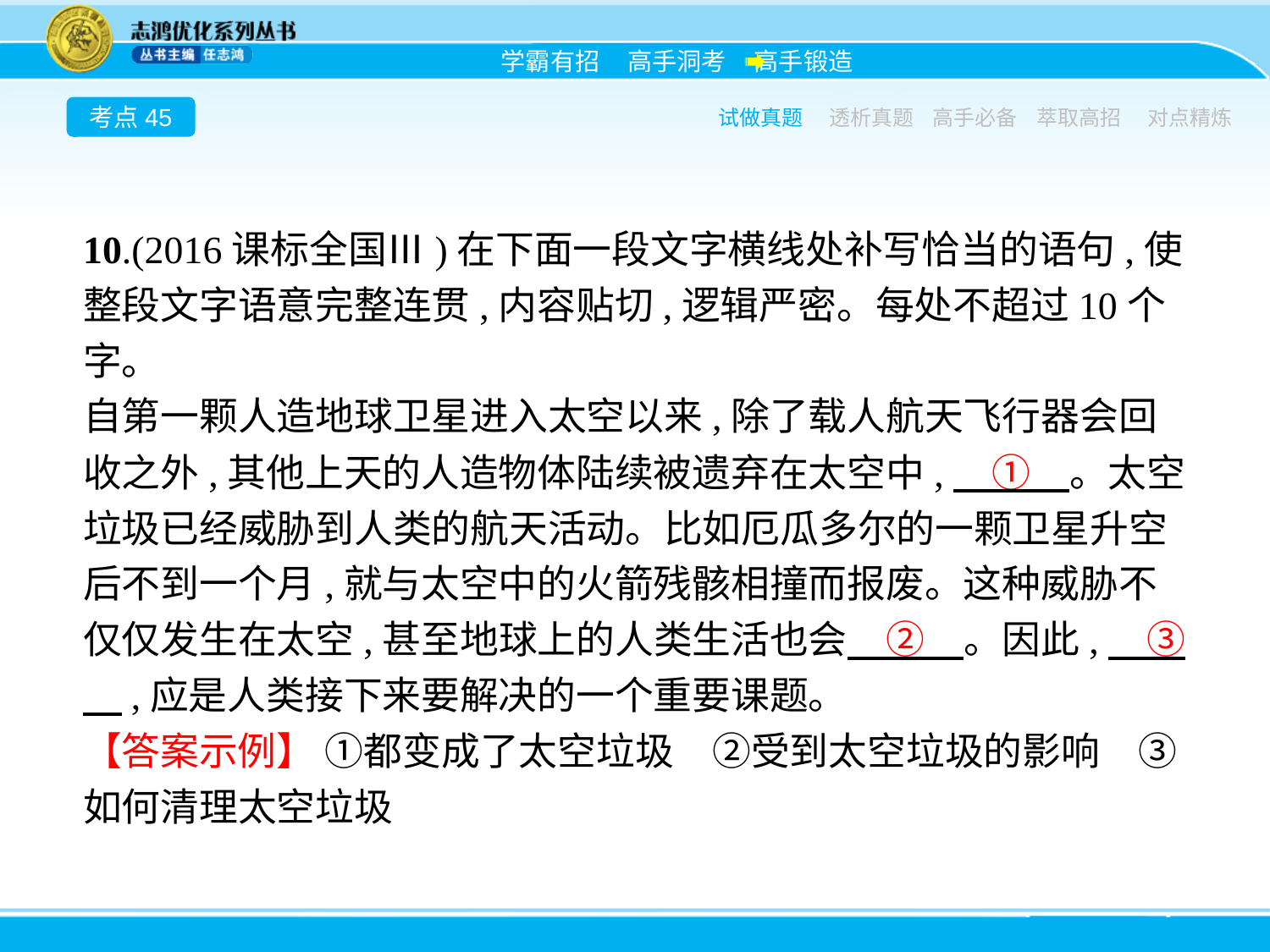

考点45
试做真题
透析真题
高手必备
萃取高招
对点精炼
10.(2016课标全国Ⅲ)在下面一段文字横线处补写恰当的语句,使整段文字语意完整连贯,内容贴切,逻辑严密。每处不超过10个字。
自第一颗人造地球卫星进入太空以来,除了载人航天飞行器会回收之外,其他上天的人造物体陆续被遗弃在太空中,　①　。太空垃圾已经威胁到人类的航天活动。比如厄瓜多尔的一颗卫星升空后不到一个月,就与太空中的火箭残骸相撞而报废。这种威胁不仅仅发生在太空,甚至地球上的人类生活也会　②　。因此,　③　,应是人类接下来要解决的一个重要课题。
【答案示例】 ①都变成了太空垃圾　②受到太空垃圾的影响　③如何清理太空垃圾